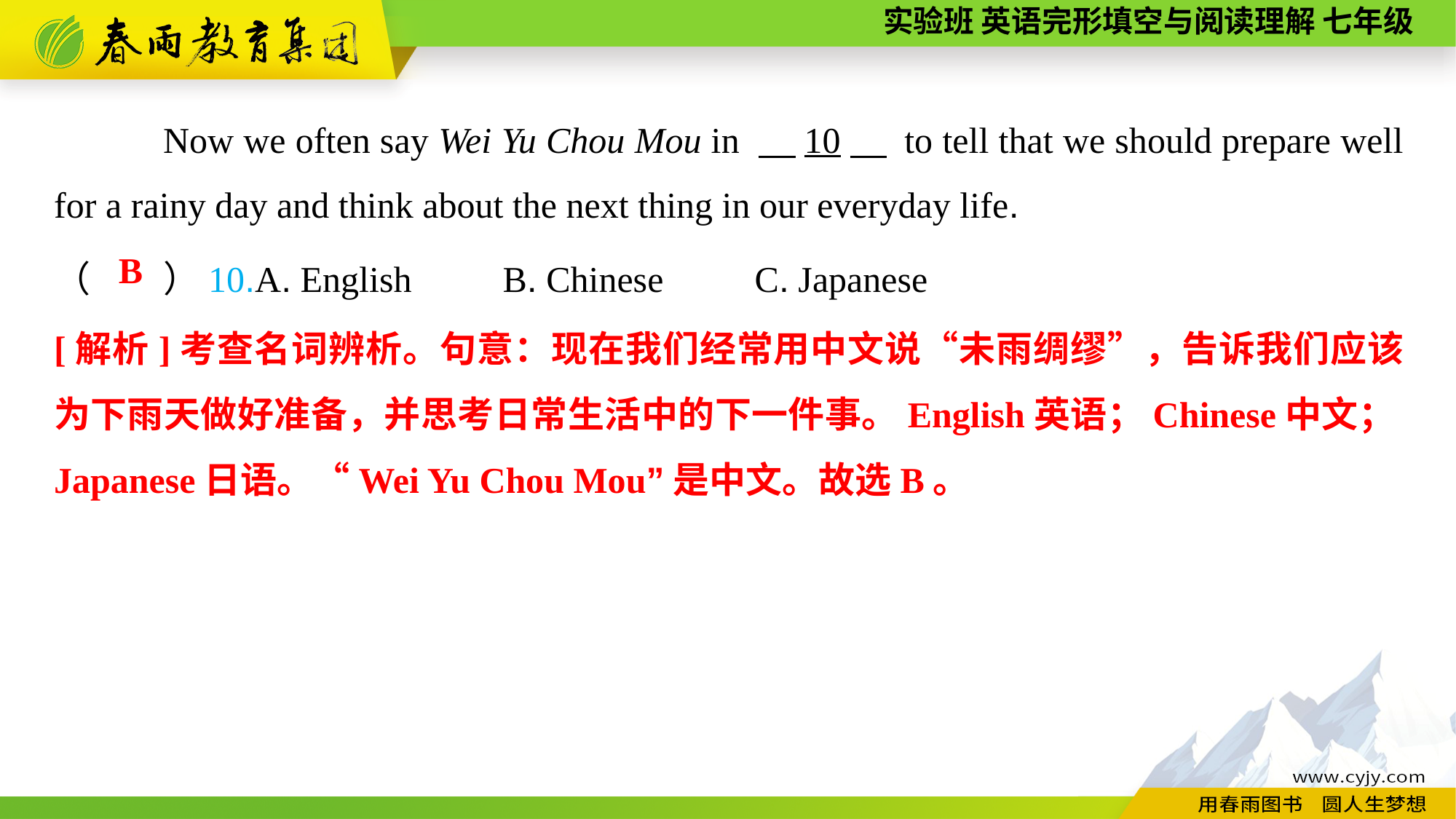

Now we often say Wei Yu Chou Mou in 　10　 to tell that we should prepare well for a rainy day and think about the next thing in our everyday life.
（　　）10.A. English          B. Chinese	     C. Japanese
B
[解析]考查名词辨析。句意：现在我们经常用中文说“未雨绸缪”，告诉我们应该为下雨天做好准备，并思考日常生活中的下一件事。English英语；Chinese中文；Japanese日语。“Wei Yu Chou Mou”是中文。故选B。